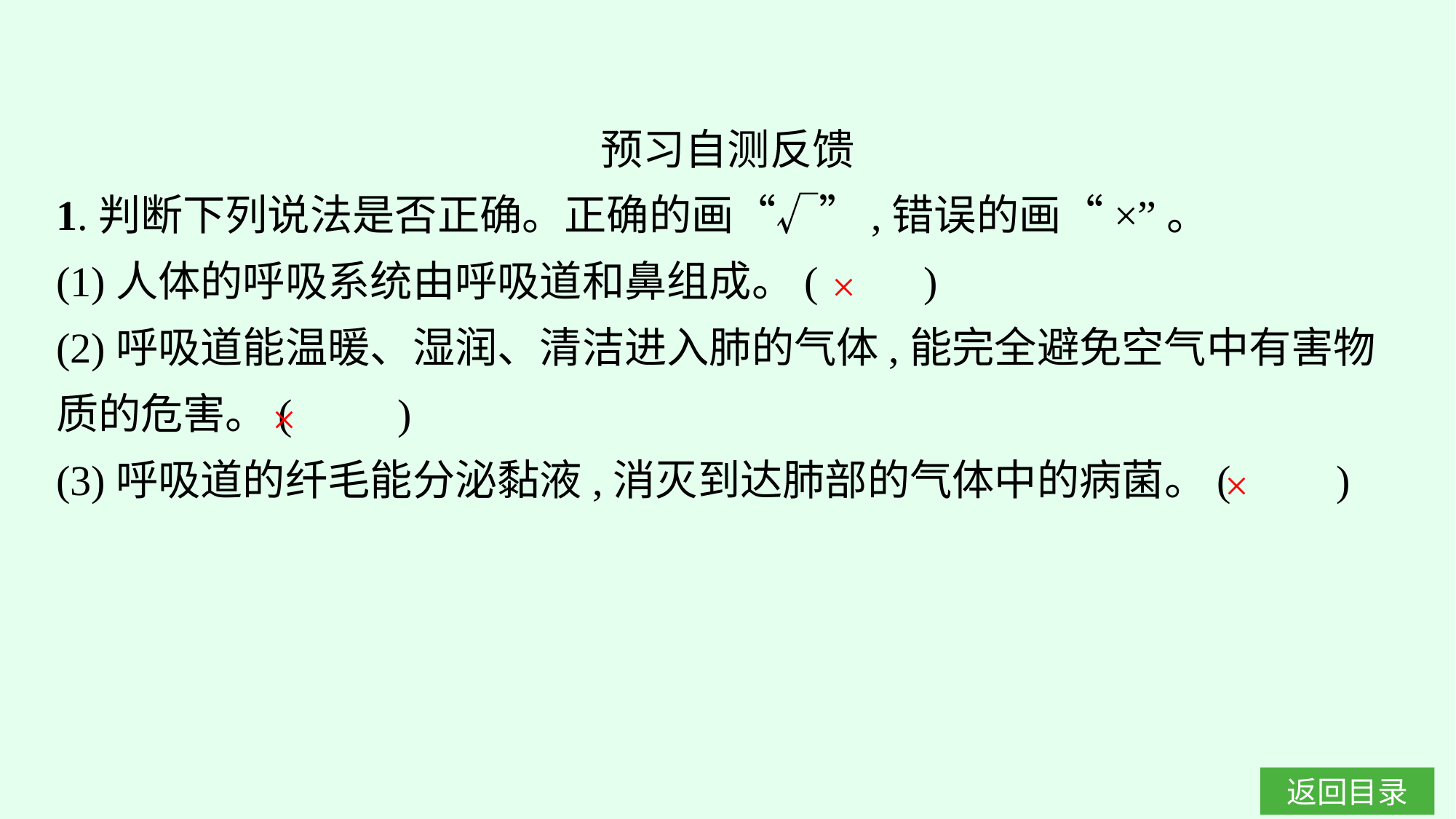

预习自测反馈
1.判断下列说法是否正确。正确的画“√”,错误的画“×”。
(1)人体的呼吸系统由呼吸道和鼻组成。(　　)
(2)呼吸道能温暖、湿润、清洁进入肺的气体,能完全避免空气中有害物质的危害。(　　)
(3)呼吸道的纤毛能分泌黏液,消灭到达肺部的气体中的病菌。(　　)
×
×
×